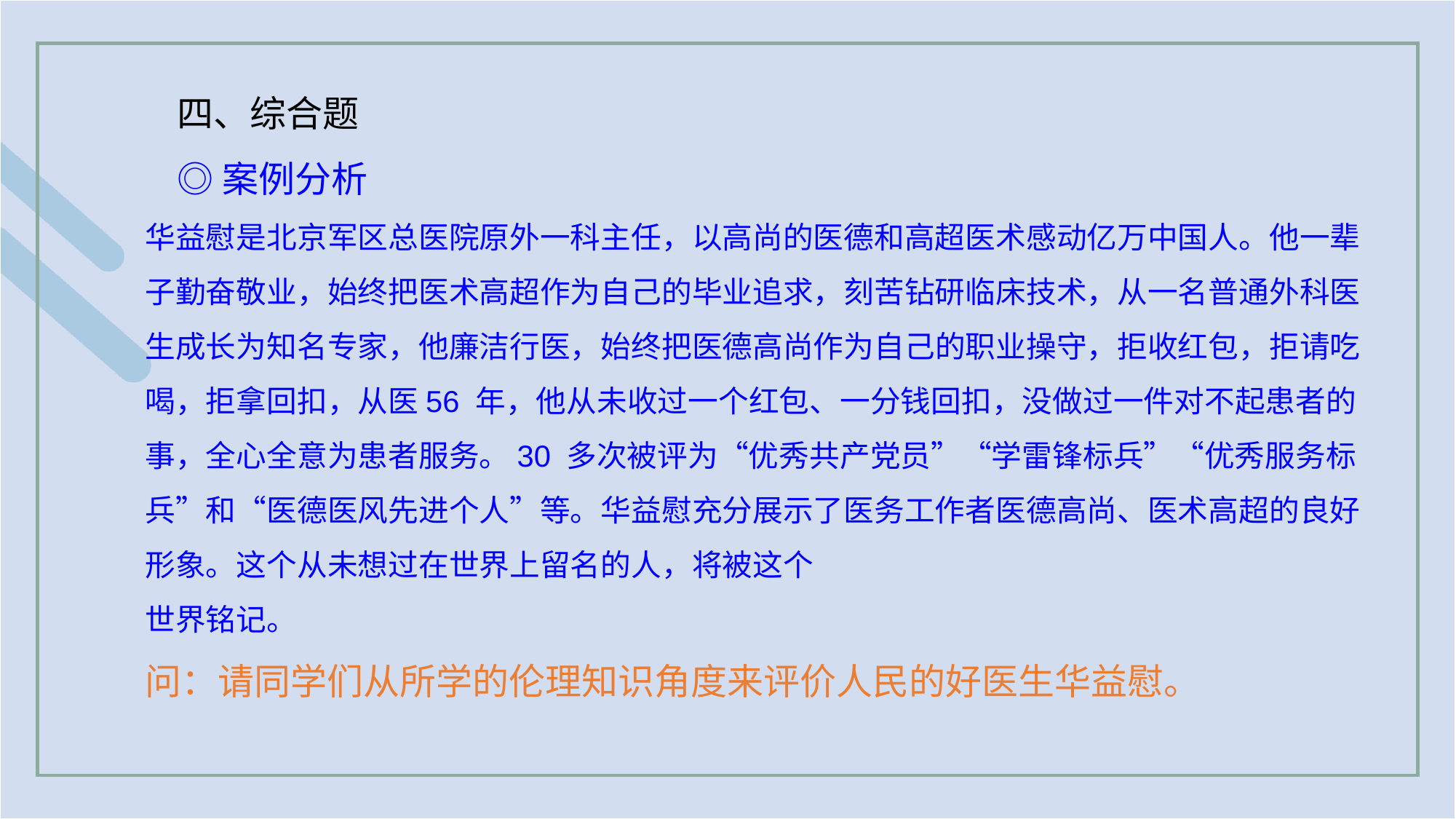

四、综合题
◎案例分析
华益慰是北京军区总医院原外一科主任，以高尚的医德和高超医术感动亿万中国人。他一辈子勤奋敬业，始终把医术高超作为自己的毕业追求，刻苦钻研临床技术，从一名普通外科医生成长为知名专家，他廉洁行医，始终把医德高尚作为自己的职业操守，拒收红包，拒请吃喝，拒拿回扣，从医56 年，他从未收过一个红包、一分钱回扣，没做过一件对不起患者的事，全心全意为患者服务。30 多次被评为“优秀共产党员”“学雷锋标兵”“优秀服务标兵”和“医德医风先进个人”等。华益慰充分展示了医务工作者医德高尚、医术高超的良好形象。这个从未想过在世界上留名的人，将被这个
世界铭记。
问：请同学们从所学的伦理知识角度来评价人民的好医生华益慰。